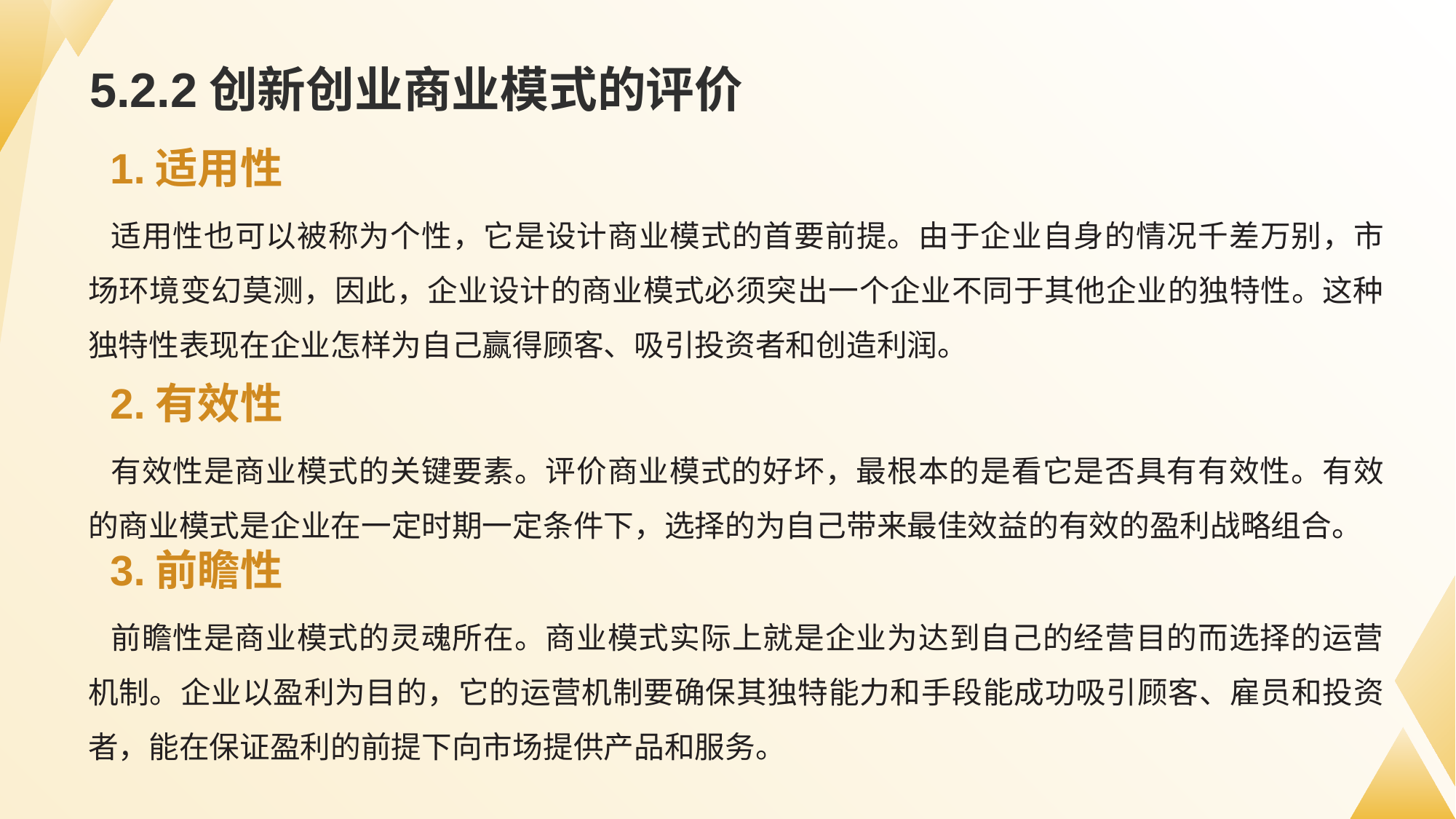

# 5.2.2创新创业商业模式的评价
1.适用性
适用性也可以被称为个性，它是设计商业模式的首要前提。由于企业自身的情况千差万别，市场环境变幻莫测，因此，企业设计的商业模式必须突出一个企业不同于其他企业的独特性。这种独特性表现在企业怎样为自己赢得顾客、吸引投资者和创造利润。
2.有效性
有效性是商业模式的关键要素。评价商业模式的好坏，最根本的是看它是否具有有效性。有效的商业模式是企业在一定时期一定条件下，选择的为自己带来最佳效益的有效的盈利战略组合。
3.前瞻性
前瞻性是商业模式的灵魂所在。商业模式实际上就是企业为达到自己的经营目的而选择的运营机制。企业以盈利为目的，它的运营机制要确保其独特能力和手段能成功吸引顾客、雇员和投资者，能在保证盈利的前提下向市场提供产品和服务。